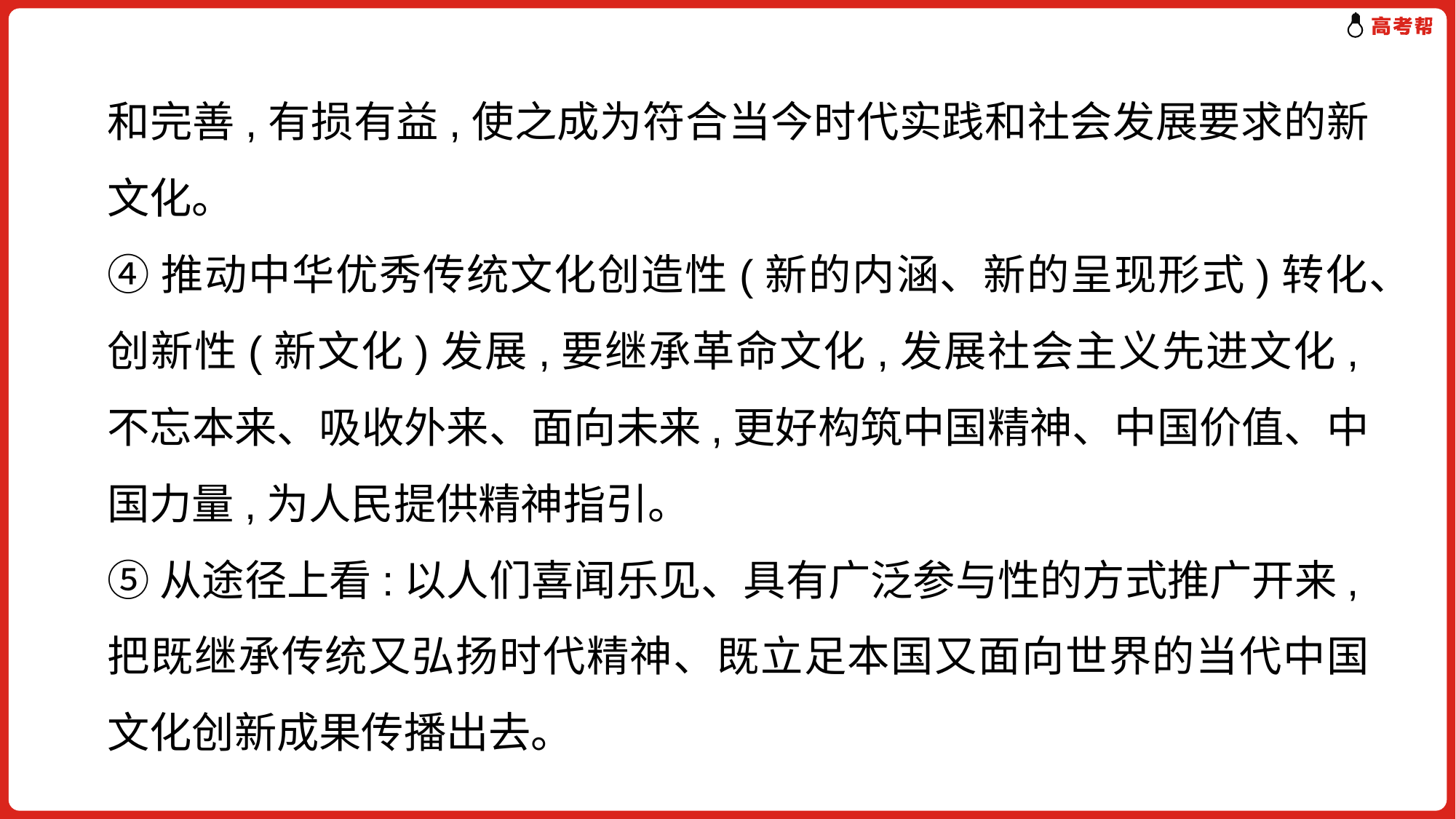

和完善,有损有益,使之成为符合当今时代实践和社会发展要求的新文化。
④推动中华优秀传统文化创造性(新的内涵、新的呈现形式)转化、创新性(新文化)发展,要继承革命文化,发展社会主义先进文化,不忘本来、吸收外来、面向未来,更好构筑中国精神、中国价值、中国力量,为人民提供精神指引。
⑤从途径上看:以人们喜闻乐见、具有广泛参与性的方式推广开来,把既继承传统又弘扬时代精神、既立足本国又面向世界的当代中国文化创新成果传播出去。